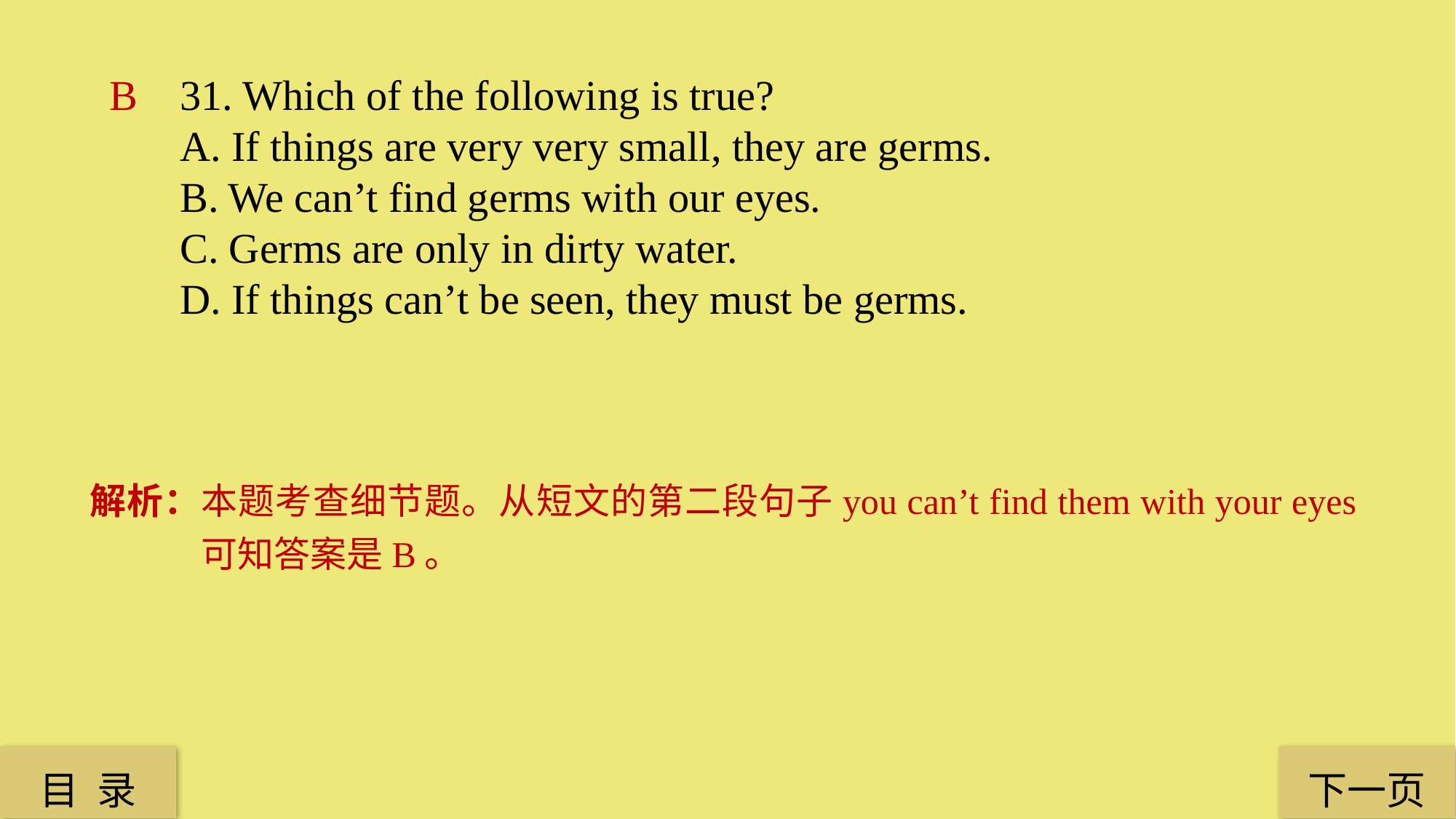

B
31. Which of the following is true?
A. If things are very very small, they are germs.
B. We can’t find germs with our eyes.
C. Germs are only in dirty water.
D. If things can’t be seen, they must be germs.
解析：本题考查细节题。从短文的第二段句子you can’t find them with your eyes可知答案是B。